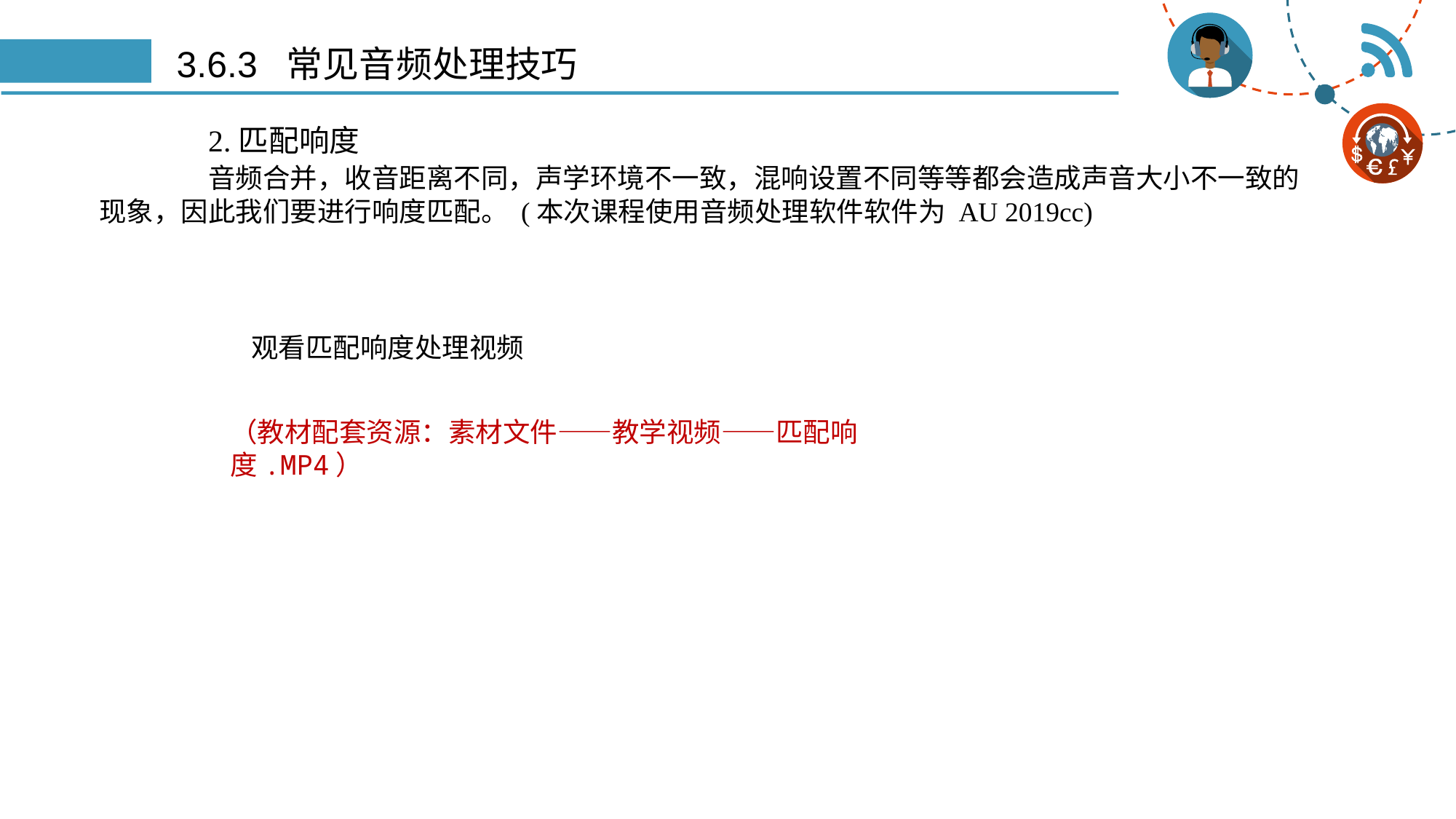

# 3.6.3  常见音频处理技巧
	2.匹配响度
	音频合并，收音距离不同，声学环境不一致，混响设置不同等等都会造成声音大小不一致的现象，因此我们要进行响度匹配。 (本次课程使用音频处理软件软件为 AU 2019cc)

观看匹配响度处理视频
（教材配套资源：素材文件——教学视频——匹配响度.MP4）